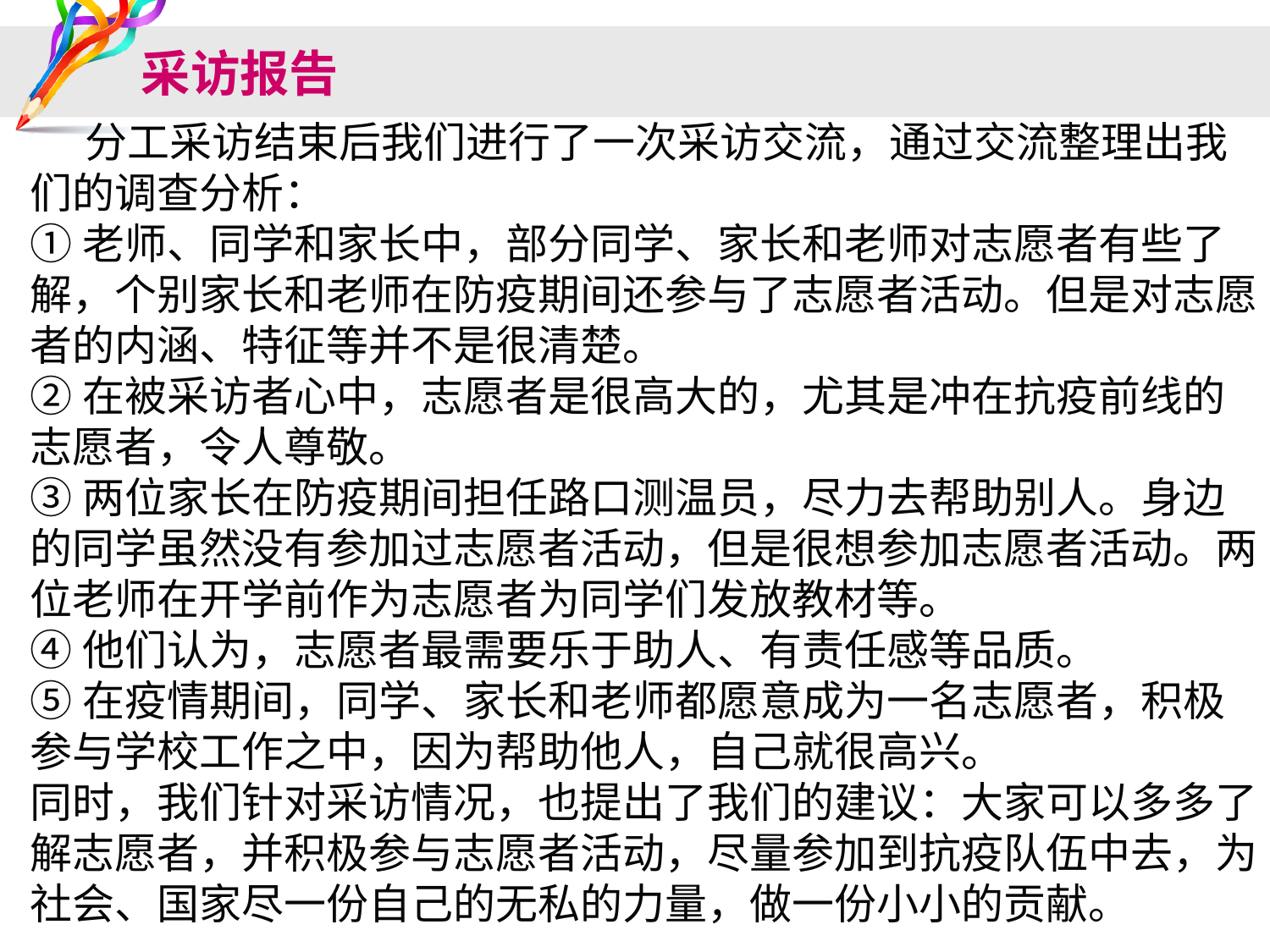

# 采访报告
      分工采访结束后我们进行了一次采访交流，通过交流整理出我们的调查分析：
①老师、同学和家长中，部分同学、家长和老师对志愿者有些了解，个别家长和老师在防疫期间还参与了志愿者活动。但是对志愿者的内涵、特征等并不是很清楚。
②在被采访者心中，志愿者是很高大的，尤其是冲在抗疫前线的志愿者，令人尊敬。
③两位家长在防疫期间担任路口测温员，尽力去帮助别人。身边的同学虽然没有参加过志愿者活动，但是很想参加志愿者活动。两位老师在开学前作为志愿者为同学们发放教材等。
④他们认为，志愿者最需要乐于助人、有责任感等品质。
⑤在疫情期间，同学、家长和老师都愿意成为一名志愿者，积极参与学校工作之中，因为帮助他人，自己就很高兴。
同时，我们针对采访情况，也提出了我们的建议：大家可以多多了解志愿者，并积极参与志愿者活动，尽量参加到抗疫队伍中去，为社会、国家尽一份自己的无私的力量，做一份小小的贡献。